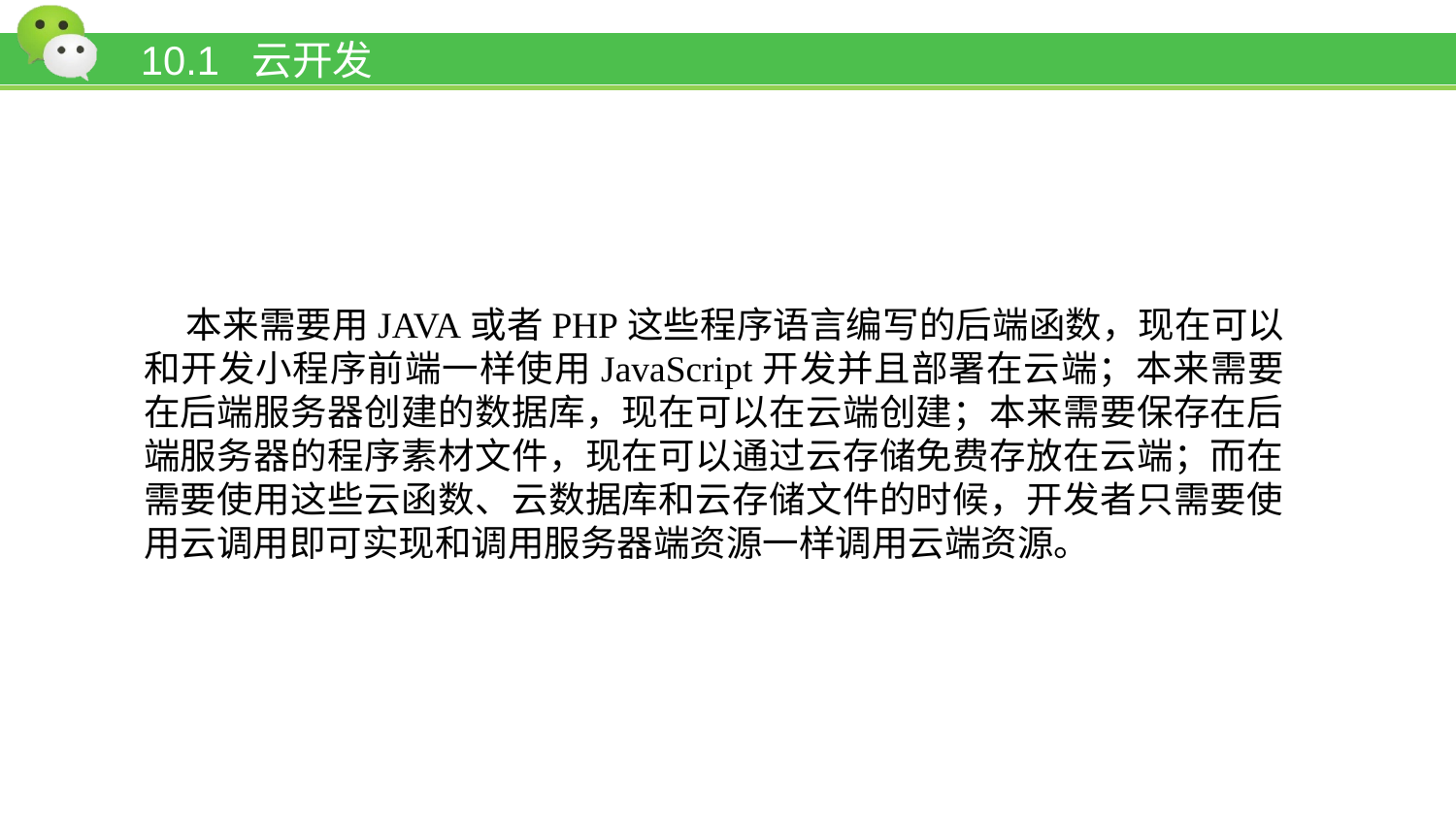

# 10.1  云开发
本来需要用JAVA或者PHP这些程序语言编写的后端函数，现在可以和开发小程序前端一样使用JavaScript开发并且部署在云端；本来需要在后端服务器创建的数据库，现在可以在云端创建；本来需要保存在后端服务器的程序素材文件，现在可以通过云存储免费存放在云端；而在需要使用这些云函数、云数据库和云存储文件的时候，开发者只需要使用云调用即可实现和调用服务器端资源一样调用云端资源。